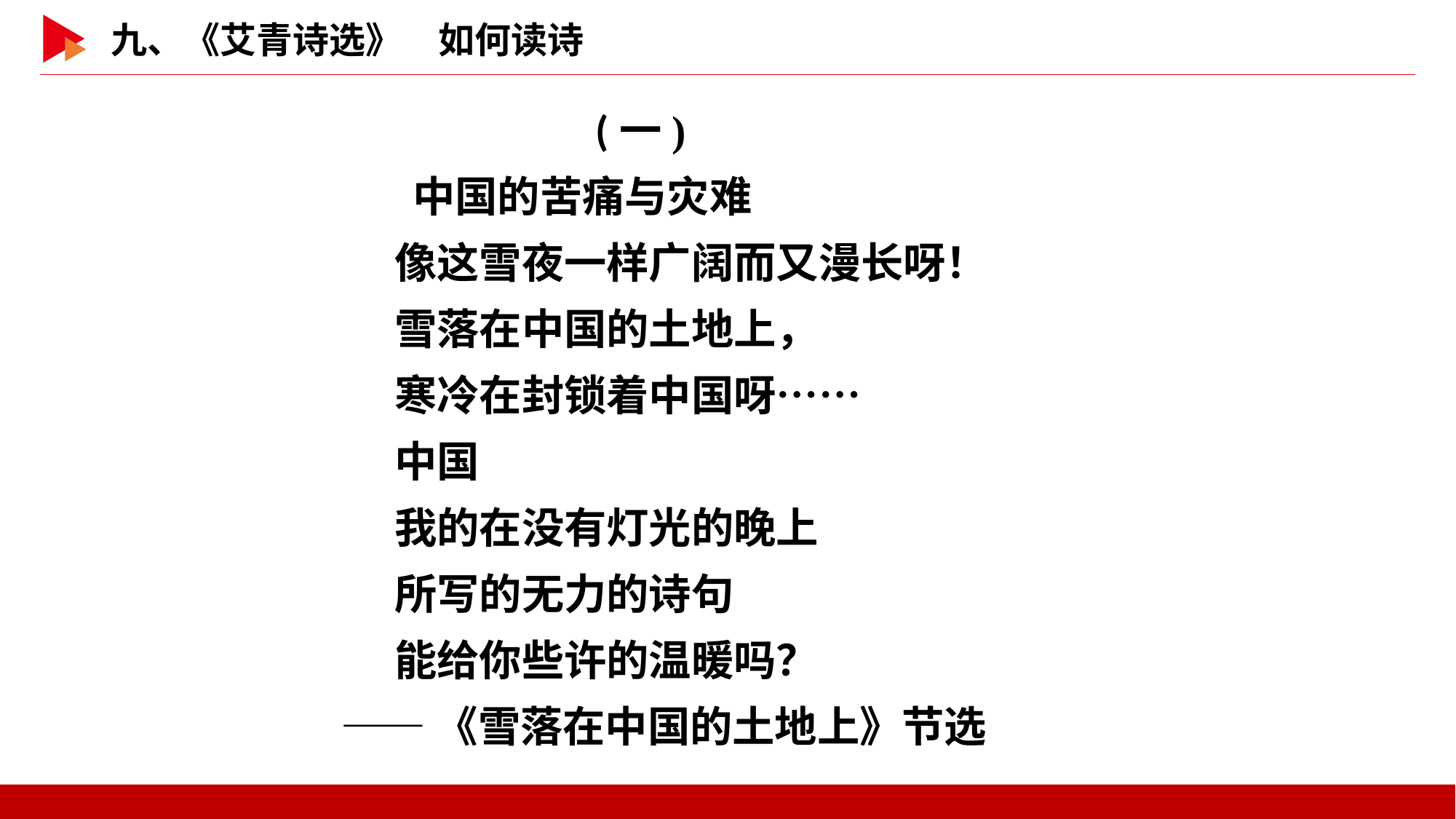

(一)
　　　中国的苦痛与灾难
	像这雪夜一样广阔而又漫长呀！
	雪落在中国的土地上，
	寒冷在封锁着中国呀……
	中国
	我的在没有灯光的晚上
	所写的无力的诗句
	能给你些许的温暖吗？
——《雪落在中国的土地上》节选